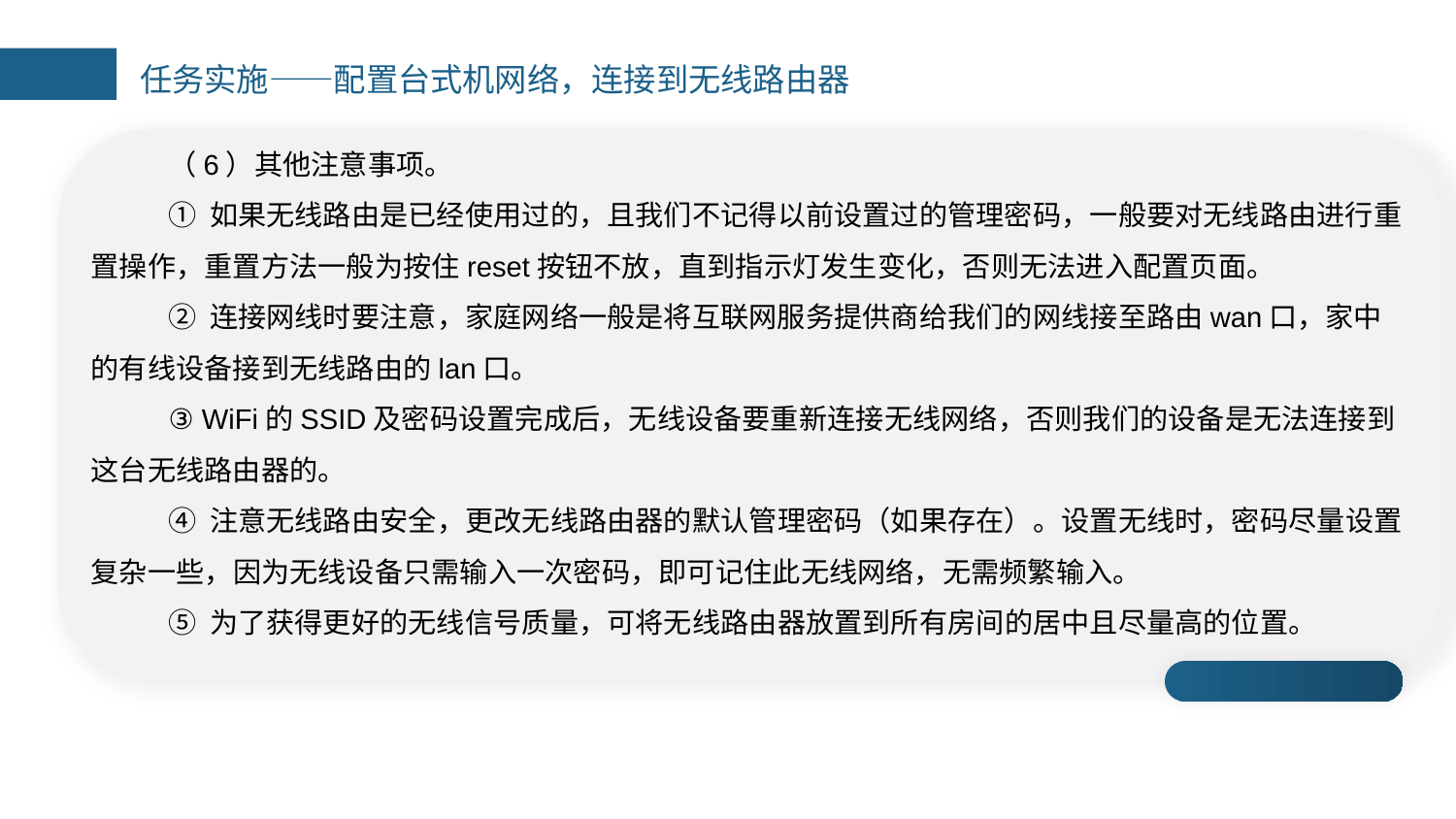

任务实施——配置台式机网络，连接到无线路由器
（6）其他注意事项。
① 如果无线路由是已经使用过的，且我们不记得以前设置过的管理密码，一般要对无线路由进行重置操作，重置方法一般为按住reset按钮不放，直到指示灯发生变化，否则无法进入配置页面。
② 连接网线时要注意，家庭网络一般是将互联网服务提供商给我们的网线接至路由wan口，家中的有线设备接到无线路由的lan口。
③ WiFi的SSID及密码设置完成后，无线设备要重新连接无线网络，否则我们的设备是无法连接到这台无线路由器的。
④ 注意无线路由安全，更改无线路由器的默认管理密码（如果存在）。设置无线时，密码尽量设置复杂一些，因为无线设备只需输入一次密码，即可记住此无线网络，无需频繁输入。
⑤ 为了获得更好的无线信号质量，可将无线路由器放置到所有房间的居中且尽量高的位置。